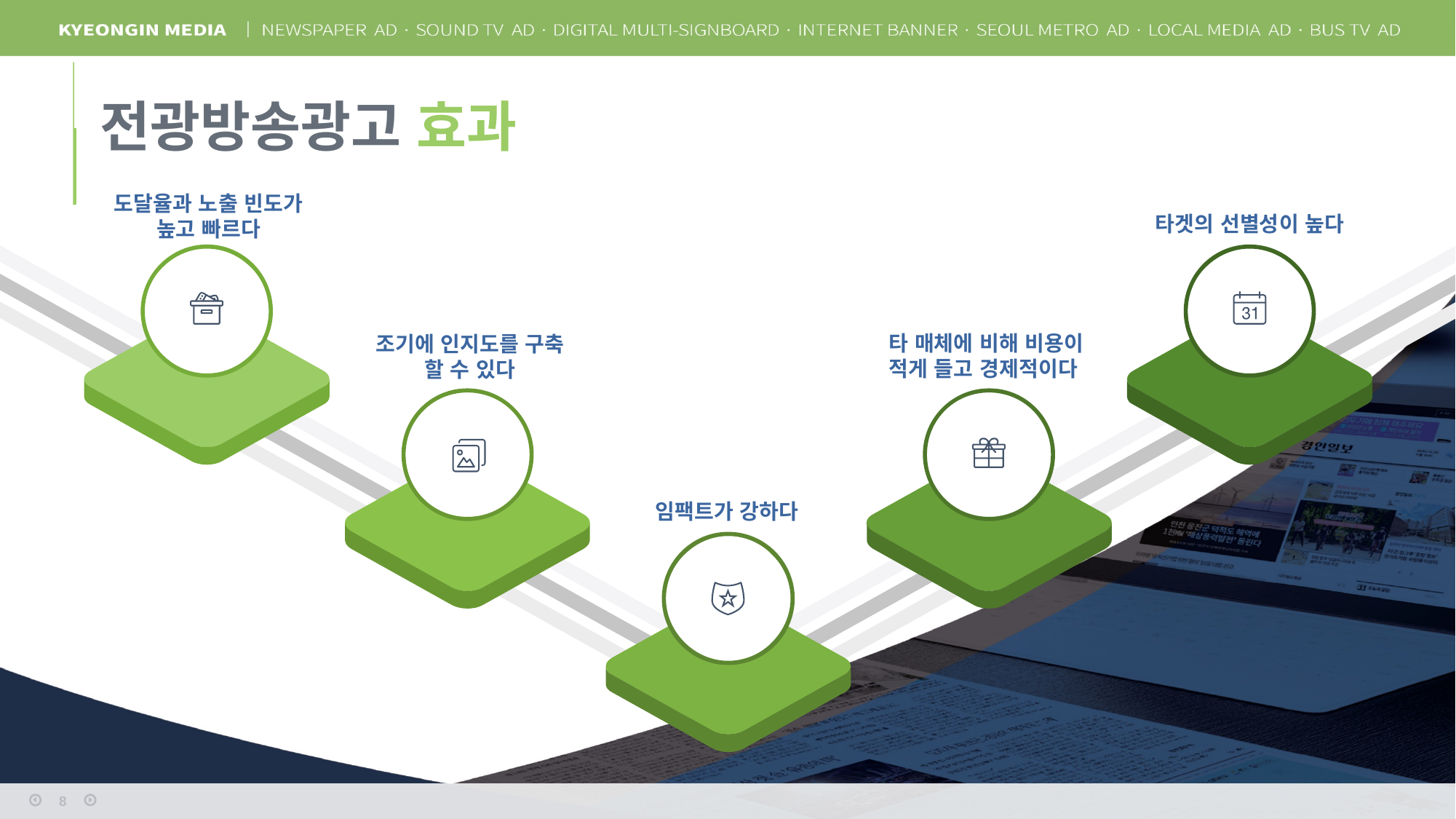

전광방송광고 효과
도달율과 노출 빈도가 높고 빠르다
타겟의 선별성이 높다

타 매체에 비해 비용이 적게 들고 경제적이다
조기에 인지도를 구축 할 수 있다

임팩트가 강하다

8